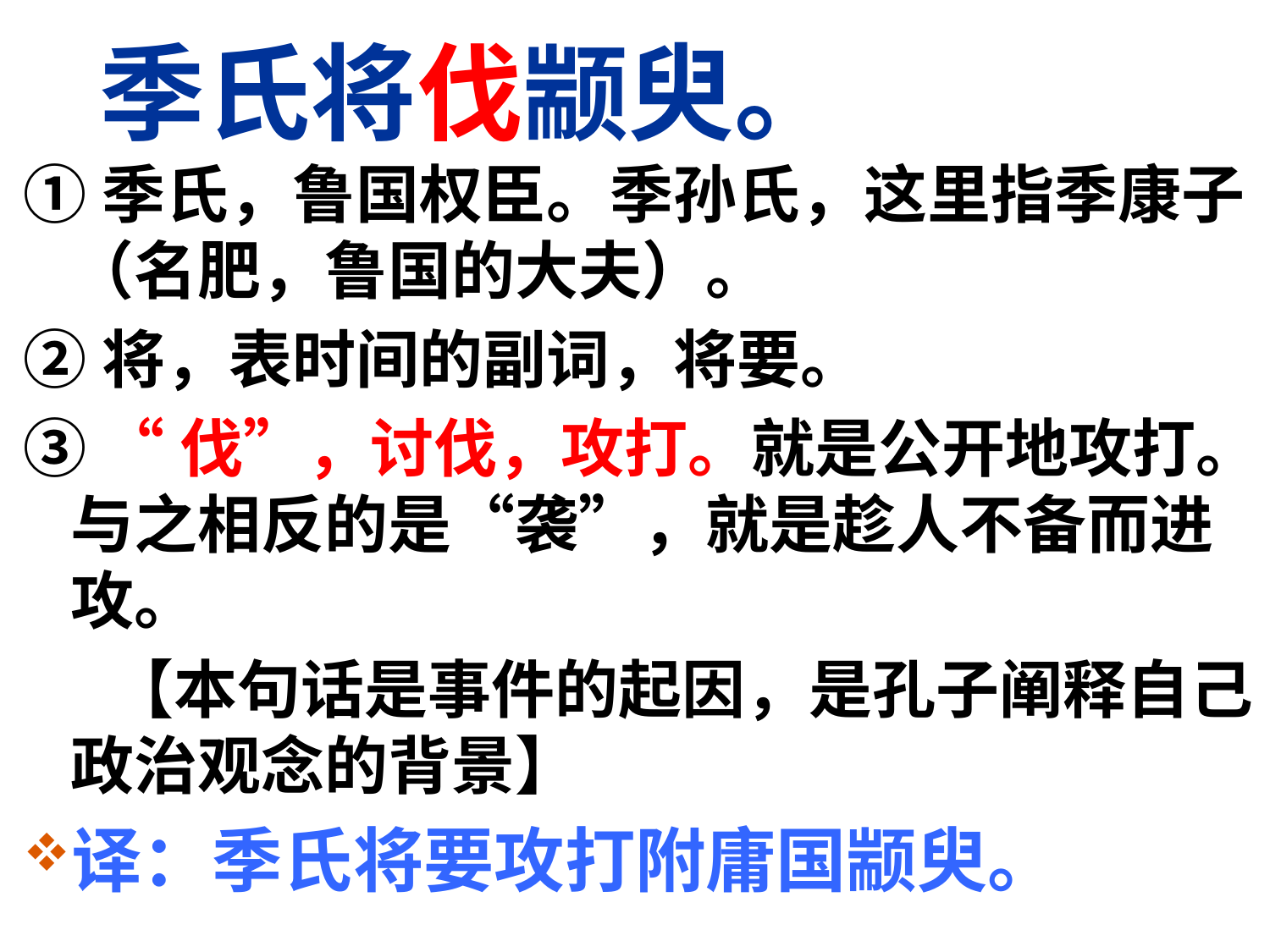

# 季氏将伐颛臾。
①季氏，鲁国权臣。季孙氏，这里指季康子（名肥，鲁国的大夫）。
②将，表时间的副词，将要。
③ “伐”，讨伐，攻打。就是公开地攻打。与之相反的是“袭”，就是趁人不备而进攻。
     【本句话是事件的起因，是孔子阐释自己政治观念的背景】
译：季氏将要攻打附庸国颛臾。